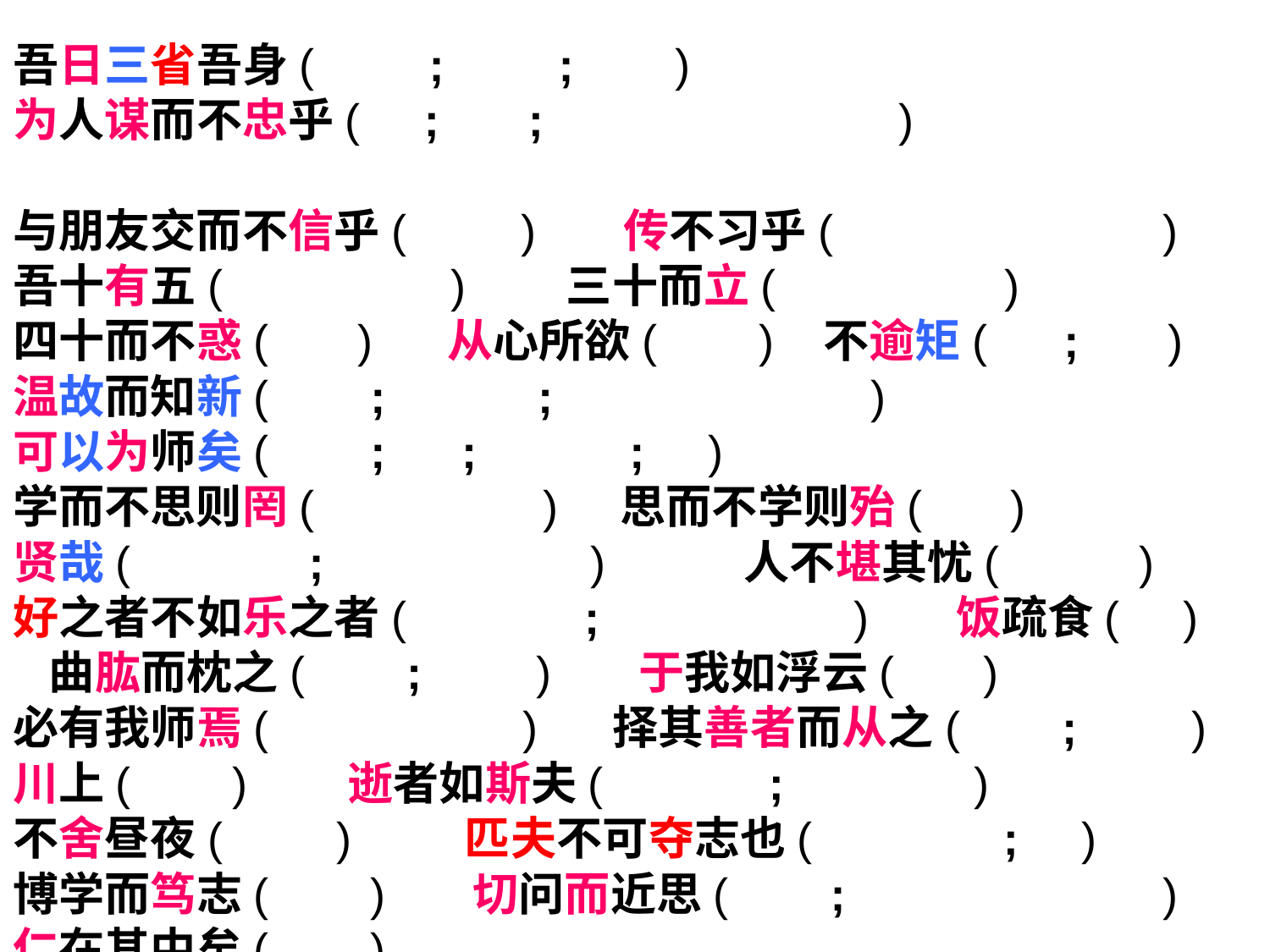

吾日三省吾身(         ;         ;        )
为人谋而不忠乎(     ;       ;                            )
与朋友交而不信乎(         )      传不习乎(                          )
吾十有五(                  )       三十而立(                  )
四十而不惑(       )     从心所欲(        )   不逾矩(      ;       )
温故而知新(        ;            ;                         )
可以为师矣(        ;      ;            ;     )
学而不思则罔(                  )    思而不学则殆(       )
贤哉(              ;                     )          人不堪其忧(           )
好之者不如乐之者(              ;                    )      饭疏食(     )       曲肱而枕之(        ;         )      于我如浮云(       )
必有我师焉(                    )     择其善者而从之(        ;         )
川上(        )       逝者如斯夫(             ;               )
不舍昼夜(         )        匹夫不可夺志也(               ;     )
博学而笃志(        )      切问而近思(        ;                         )
仁在其中矣(        )